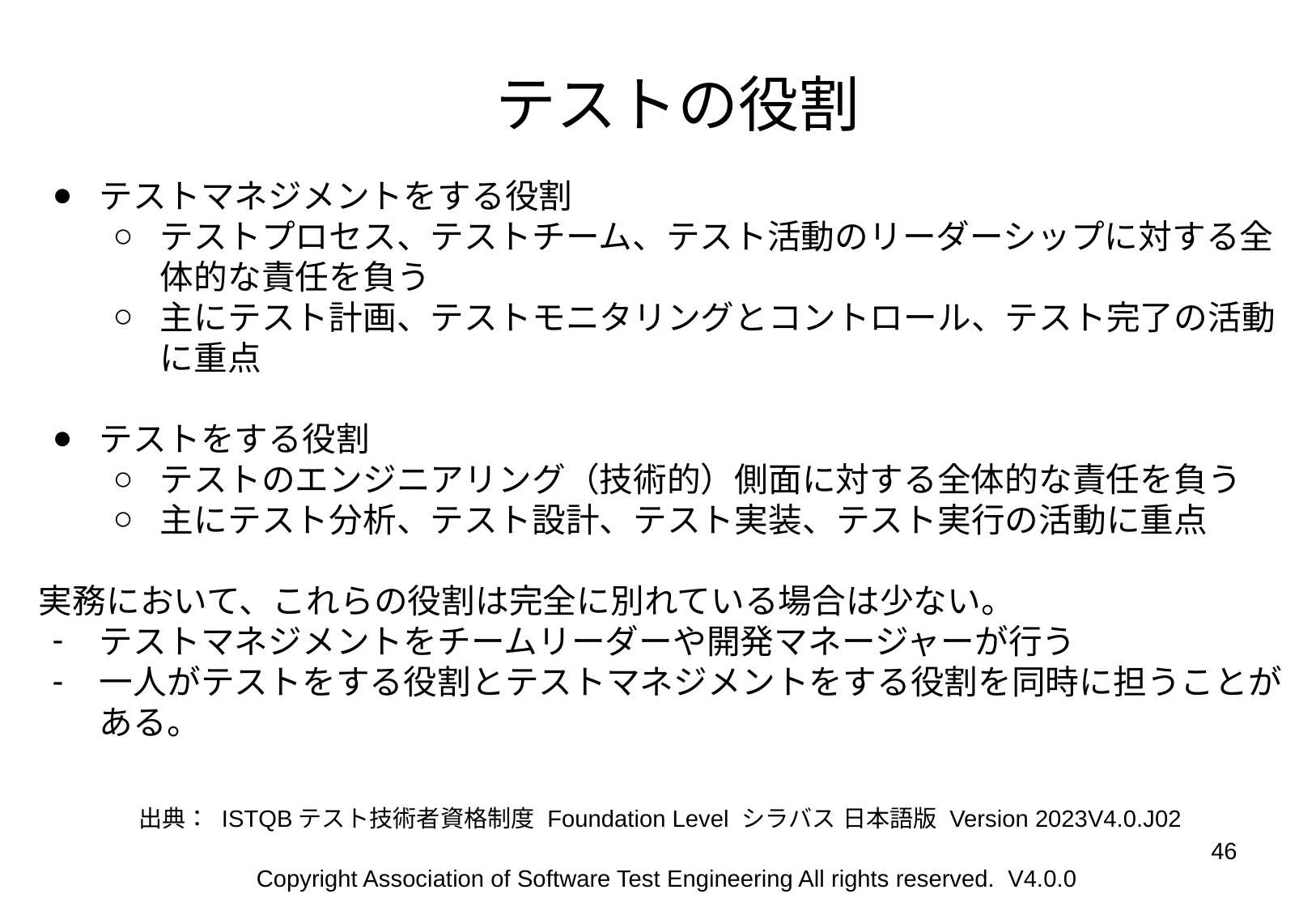

# テストの役割
テストマネジメントをする役割
テストプロセス、テストチーム、テスト活動のリーダーシップに対する全体的な責任を負う
主にテスト計画、テストモニタリングとコントロール、テスト完了の活動に重点

テストをする役割
テストのエンジニアリング（技術的）側面に対する全体的な責任を負う
主にテスト分析、テスト設計、テスト実装、テスト実行の活動に重点

実務において、これらの役割は完全に別れている場合は少ない。
テストマネジメントをチームリーダーや開発マネージャーが行う
一人がテストをする役割とテストマネジメントをする役割を同時に担うことがある。
出典： ISTQBテスト技術者資格制度 Foundation Level シラバス 日本語版 Version 2023V4.0.J02
46
Copyright Association of Software Test Engineering All rights reserved.  V4.0.0